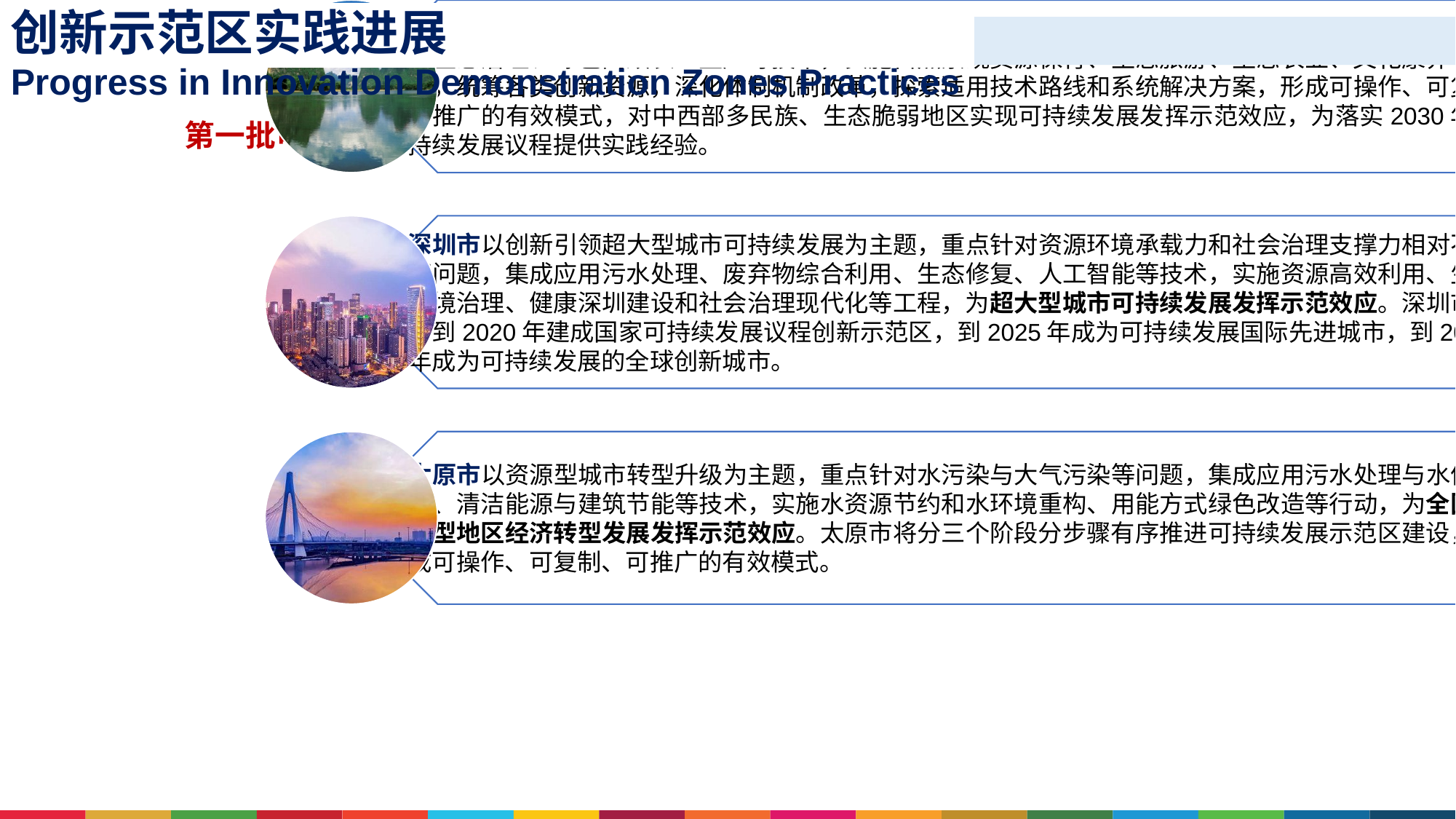

创新示范区实践进展
Progress in Innovation Demonstration Zones Practices

第一批可持续发展议程创新示范区立足实际，致力形成可持续发展的模式和经验
桂林市以景观资源可持续利用为主题，重点针对喀斯特石漠化地区生态修复和环境保护等问题，集成应用生态治理、绿色高效农业生产等技术，实施自然景观资源保育、生态旅游、生态农业、文化康养等行动，统筹各类创新资源，深化体制机制改革，探索适用技术路线和系统解决方案，形成可操作、可复制、可推广的有效模式，对中西部多民族、生态脆弱地区实现可持续发展发挥示范效应，为落实2030年可持续发展议程提供实践经验。
深圳市以创新引领超大型城市可持续发展为主题，重点针对资源环境承载力和社会治理支撑力相对不足等问题，集成应用污水处理、废弃物综合利用、生态修复、人工智能等技术，实施资源高效利用、生态环境治理、健康深圳建设和社会治理现代化等工程，为超大型城市可持续发展发挥示范效应。深圳市力争到2020年建成国家可持续发展议程创新示范区，到2025年成为可持续发展国际先进城市，到2030年成为可持续发展的全球创新城市。
太原市以资源型城市转型升级为主题，重点针对水污染与大气污染等问题，集成应用污水处理与水体修复、清洁能源与建筑节能等技术，实施水资源节约和水环境重构、用能方式绿色改造等行动，为全国资源型地区经济转型发展发挥示范效应。太原市将分三个阶段分步骤有序推进可持续发展示范区建设，形成可操作、可复制、可推广的有效模式。
23